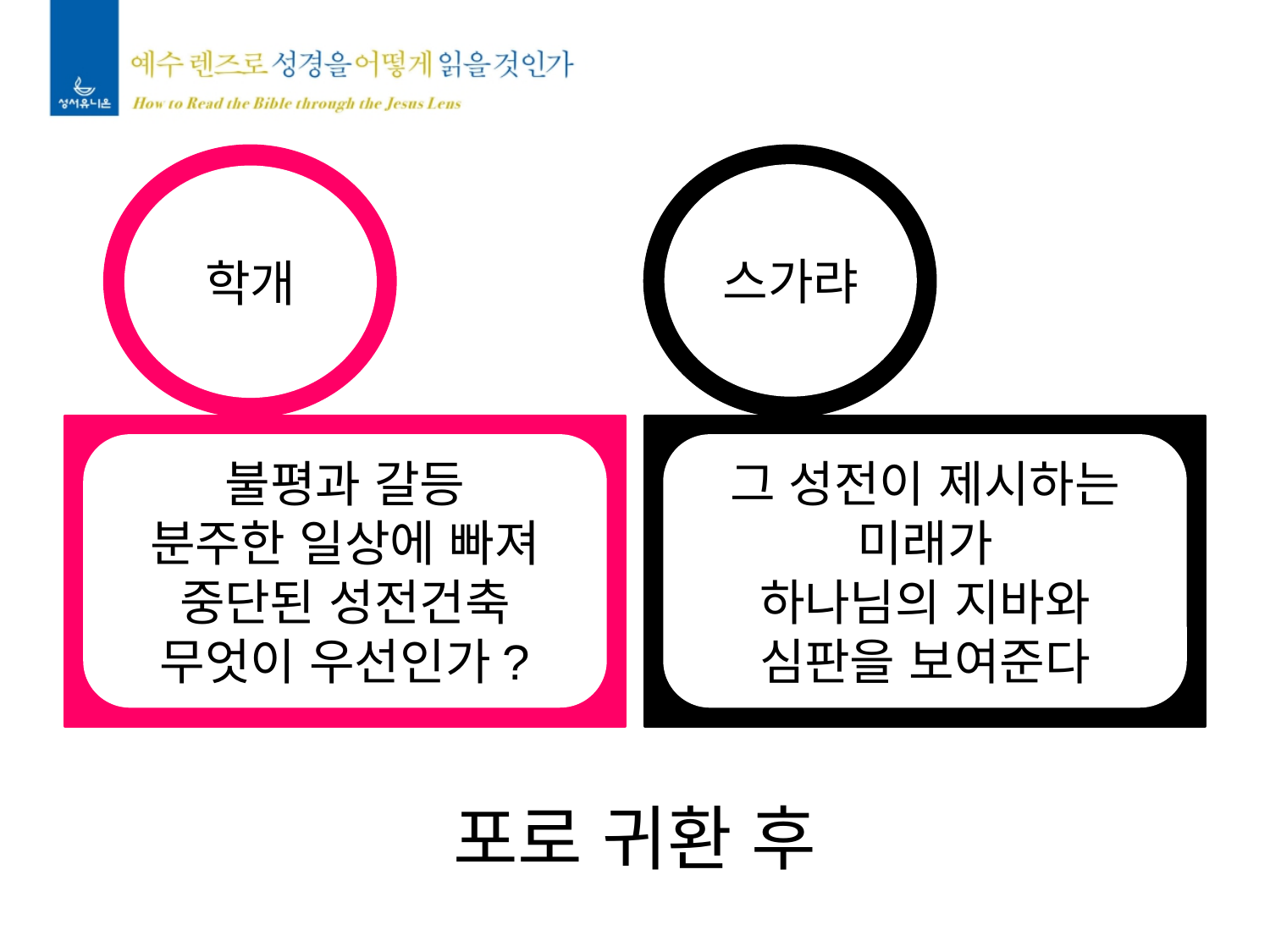

스가랴
학개

불평과 갈등
분주한 일상에 빠져
중단된 성전건축
무엇이 우선인가?
그 성전이 제시하는
미래가
하나님의 지바와
심판을 보여준다
포로 귀환 후